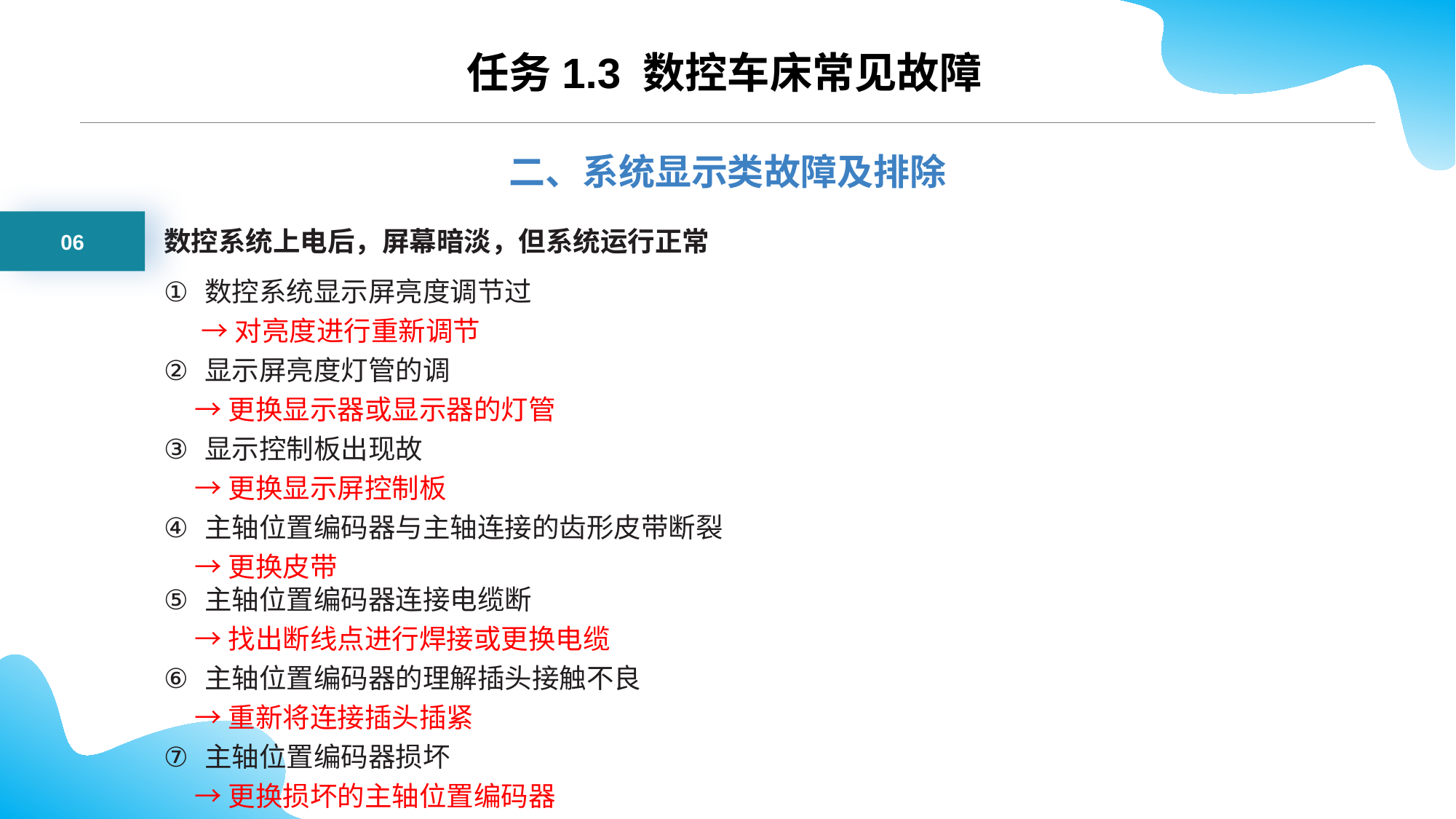

任务1.3 数控车床常见故障

二、系统显示类故障及排除
06
数控系统上电后，屏幕暗淡，但系统运行正常
数控系统显示屏亮度调节过
      →对亮度进行重新调节
显示屏亮度灯管的调
     →更换显示器或显示器的灯管
显示控制板出现故
     →更换显示屏控制板
主轴位置编码器与主轴连接的齿形皮带断裂
     →更换皮带
主轴位置编码器连接电缆断
     →找出断线点进行焊接或更换电缆
主轴位置编码器的理解插头接触不良
     →重新将连接插头插紧
主轴位置编码器损坏
     →更换损坏的主轴位置编码器